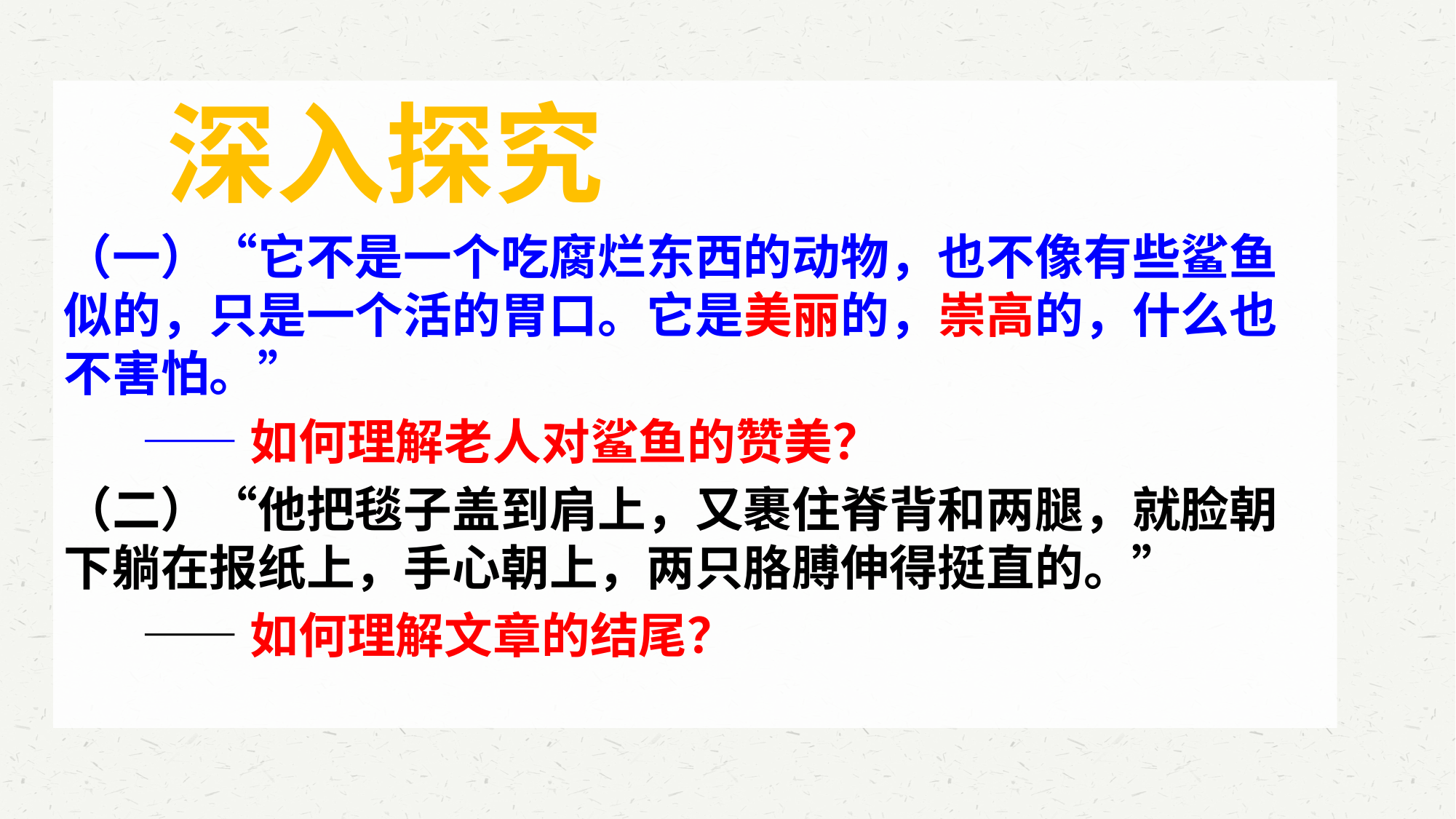

深入探究
（一）“它不是一个吃腐烂东西的动物，也不像有些鲨鱼似的，只是一个活的胃口。它是美丽的，崇高的，什么也不害怕。”
       ——如何理解老人对鲨鱼的赞美？
（二）“他把毯子盖到肩上，又裹住脊背和两腿，就脸朝下躺在报纸上，手心朝上，两只胳膊伸得挺直的。”
       ——如何理解文章的结尾？